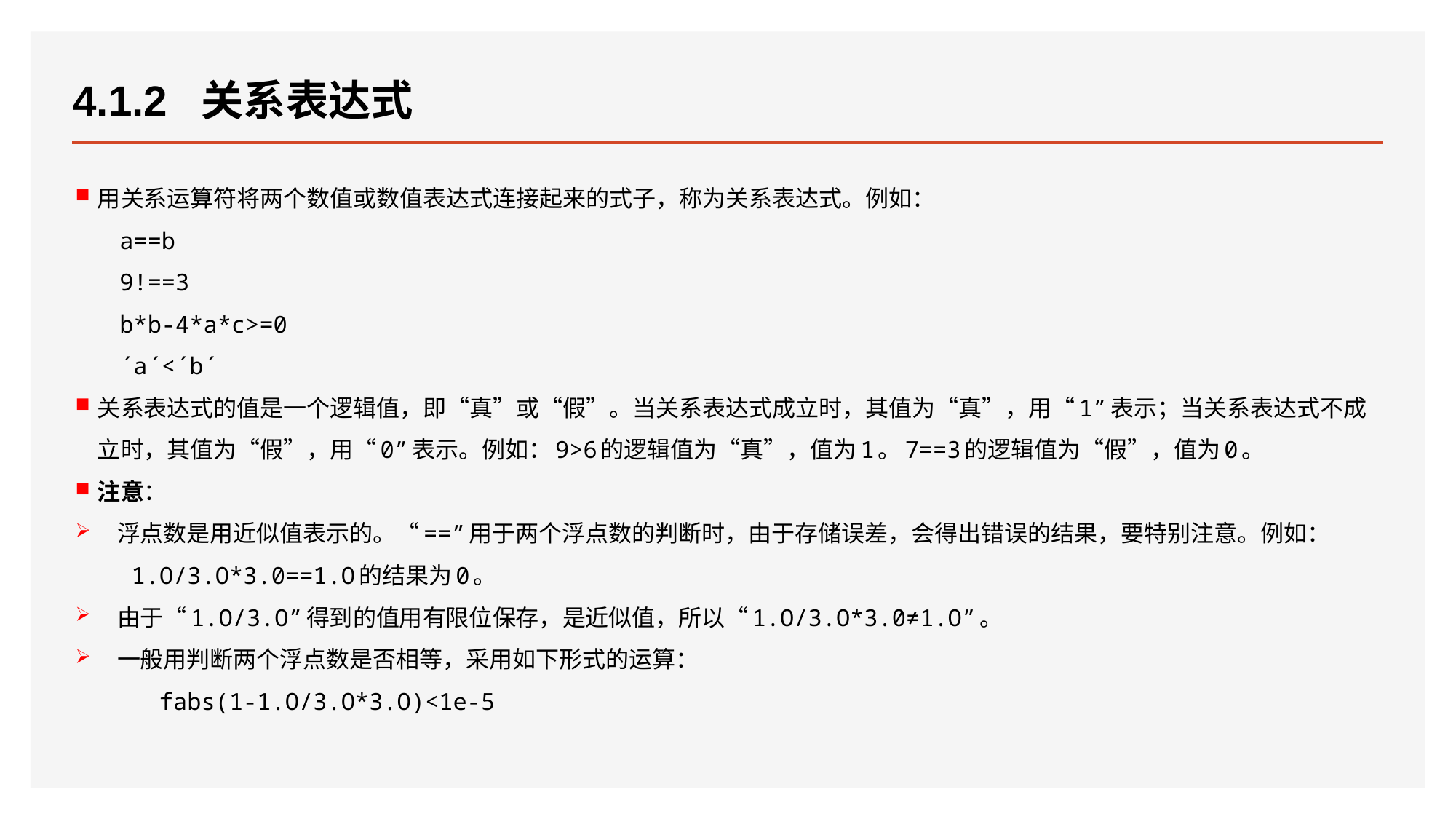

# 4.1.2  关系表达式
用关系运算符将两个数值或数值表达式连接起来的式子，称为关系表达式。例如：
a==b
9!==3
b*b-4*a*c>=0
´a´<´b´
关系表达式的值是一个逻辑值，即“真”或“假”。当关系表达式成立时，其值为“真”，用“1”表示；当关系表达式不成立时，其值为“假”，用“0”表示。例如：9>6的逻辑值为“真”，值为1。7==3的逻辑值为“假”，值为0。
注意：
浮点数是用近似值表示的。“==”用于两个浮点数的判断时，由于存储误差，会得出错误的结果，要特别注意。例如：
    1.O/3.O*3.0==1.O的结果为0。
由于“1.O/3.O”得到的值用有限位保存，是近似值，所以“1.O/3.O*3.0≠1.O”。
一般用判断两个浮点数是否相等，采用如下形式的运算：
      fabs(1-1.O/3.O*3.O)<1e-5